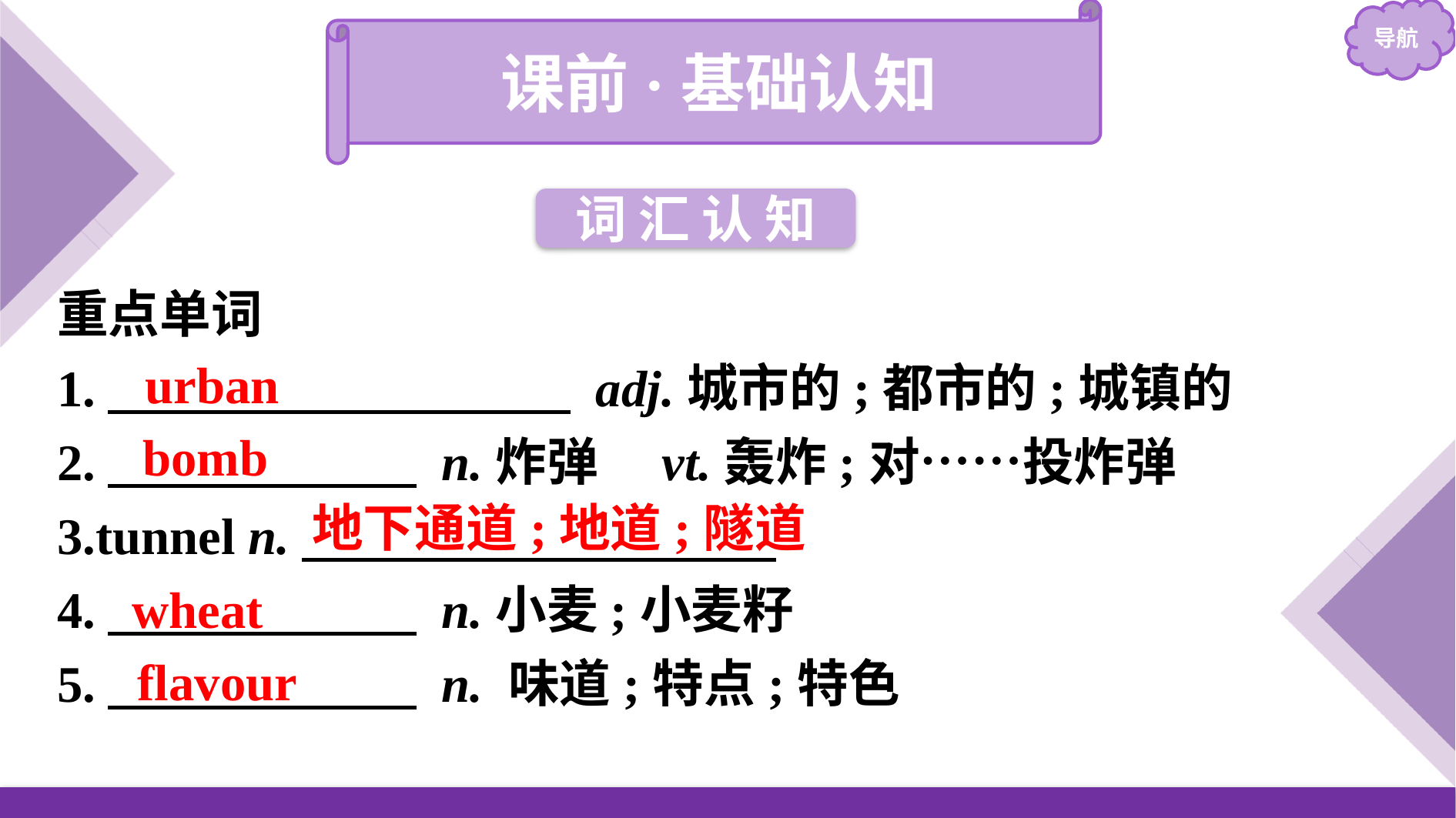

课前·基础认知
词 汇 认 知
重点单词
1.　　　　　　　　　 adj.城市的;都市的;城镇的
2.　　　　　　 n.炸弹　vt.轰炸;对……投炸弹
3.tunnel n.
4.　　　　　　 n.小麦;小麦籽
5.　　　　　　 n. 味道;特点;特色
urban
bomb
地下通道;地道;隧道
wheat
flavour